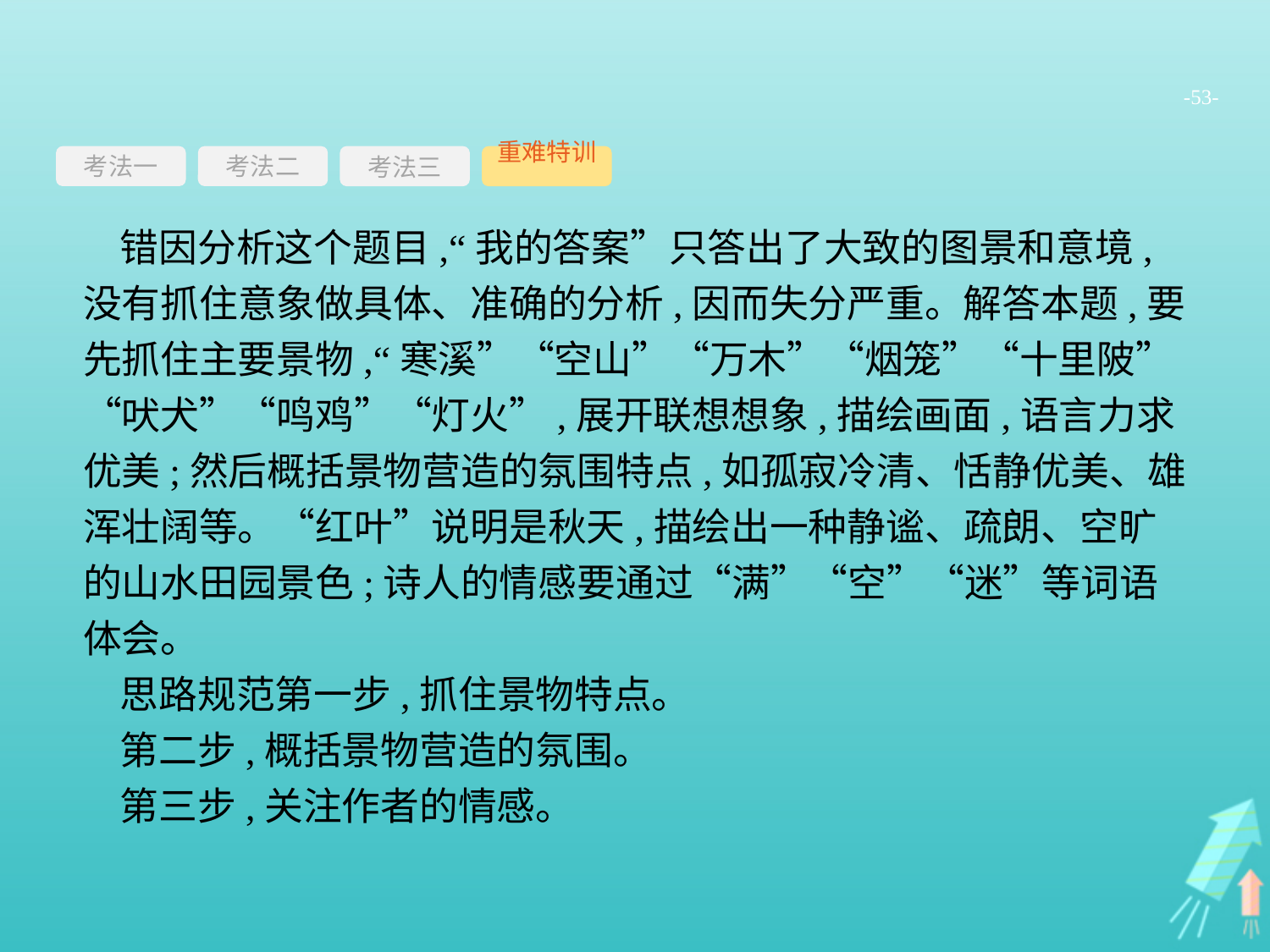

-53-
考法一
考法三
重难特训
考法二
错因分析这个题目,“我的答案”只答出了大致的图景和意境,没有抓住意象做具体、准确的分析,因而失分严重。解答本题,要先抓住主要景物,“寒溪”“空山”“万木”“烟笼”“十里陂”“吠犬”“鸣鸡”“灯火”,展开联想想象,描绘画面,语言力求优美;然后概括景物营造的氛围特点,如孤寂冷清、恬静优美、雄浑壮阔等。“红叶”说明是秋天,描绘出一种静谧、疏朗、空旷的山水田园景色;诗人的情感要通过“满”“空”“迷”等词语体会。
思路规范第一步,抓住景物特点。
第二步,概括景物营造的氛围。
第三步,关注作者的情感。